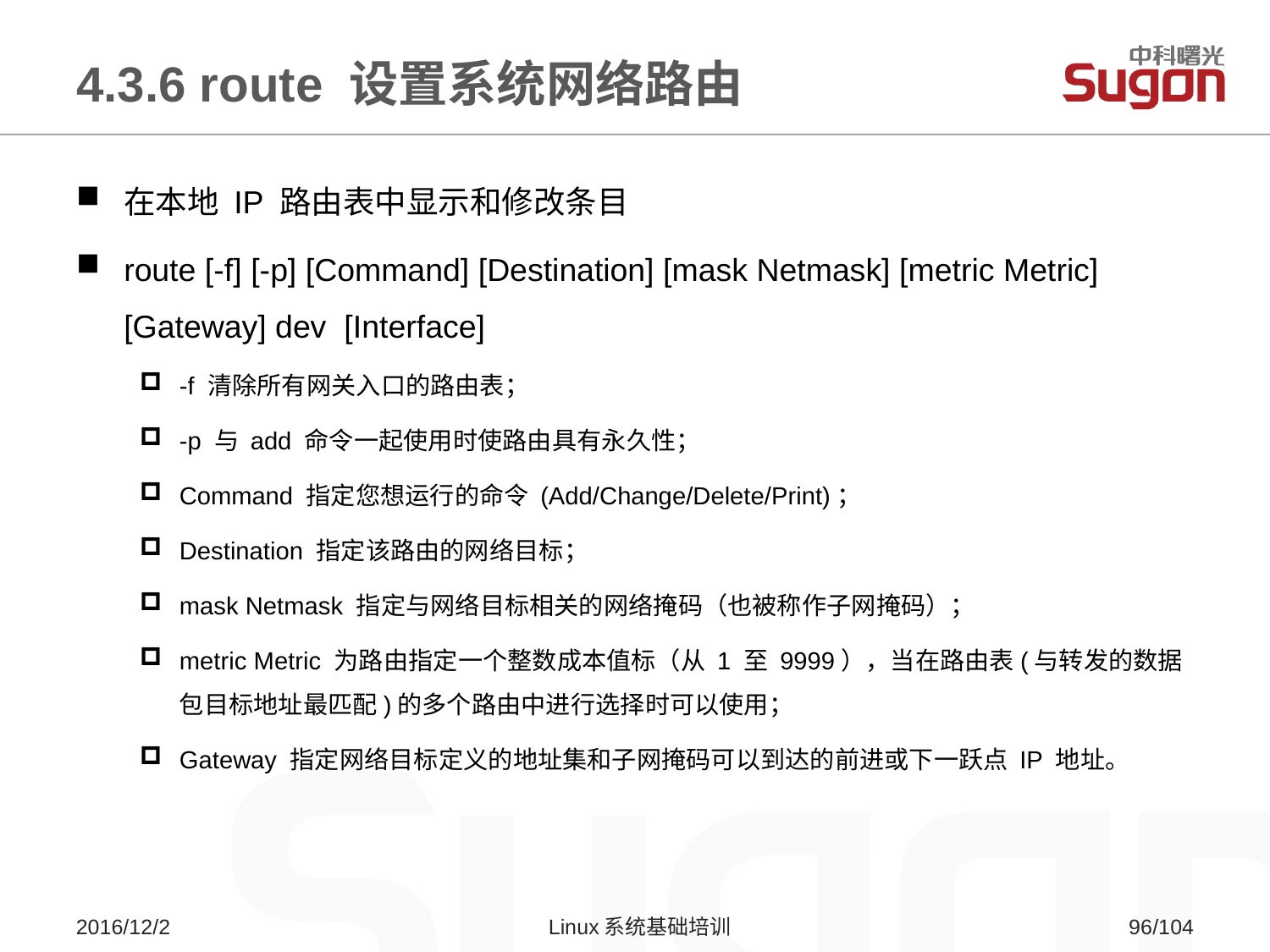

# 4.3.6 route 设置系统网络路由
在本地 IP 路由表中显示和修改条目
route [-f] [-p] [Command] [Destination] [mask Netmask] [metric Metric] [Gateway] dev  [Interface]
-f 清除所有网关入口的路由表；
-p 与 add 命令一起使用时使路由具有永久性；
Command 指定您想运行的命令 (Add/Change/Delete/Print)；
Destination 指定该路由的网络目标；
mask Netmask 指定与网络目标相关的网络掩码（也被称作子网掩码）；
metric Metric 为路由指定一个整数成本值标（从 1 至 9999），当在路由表(与转发的数据包目标地址最匹配)的多个路由中进行选择时可以使用；
Gateway 指定网络目标定义的地址集和子网掩码可以到达的前进或下一跃点 IP 地址。